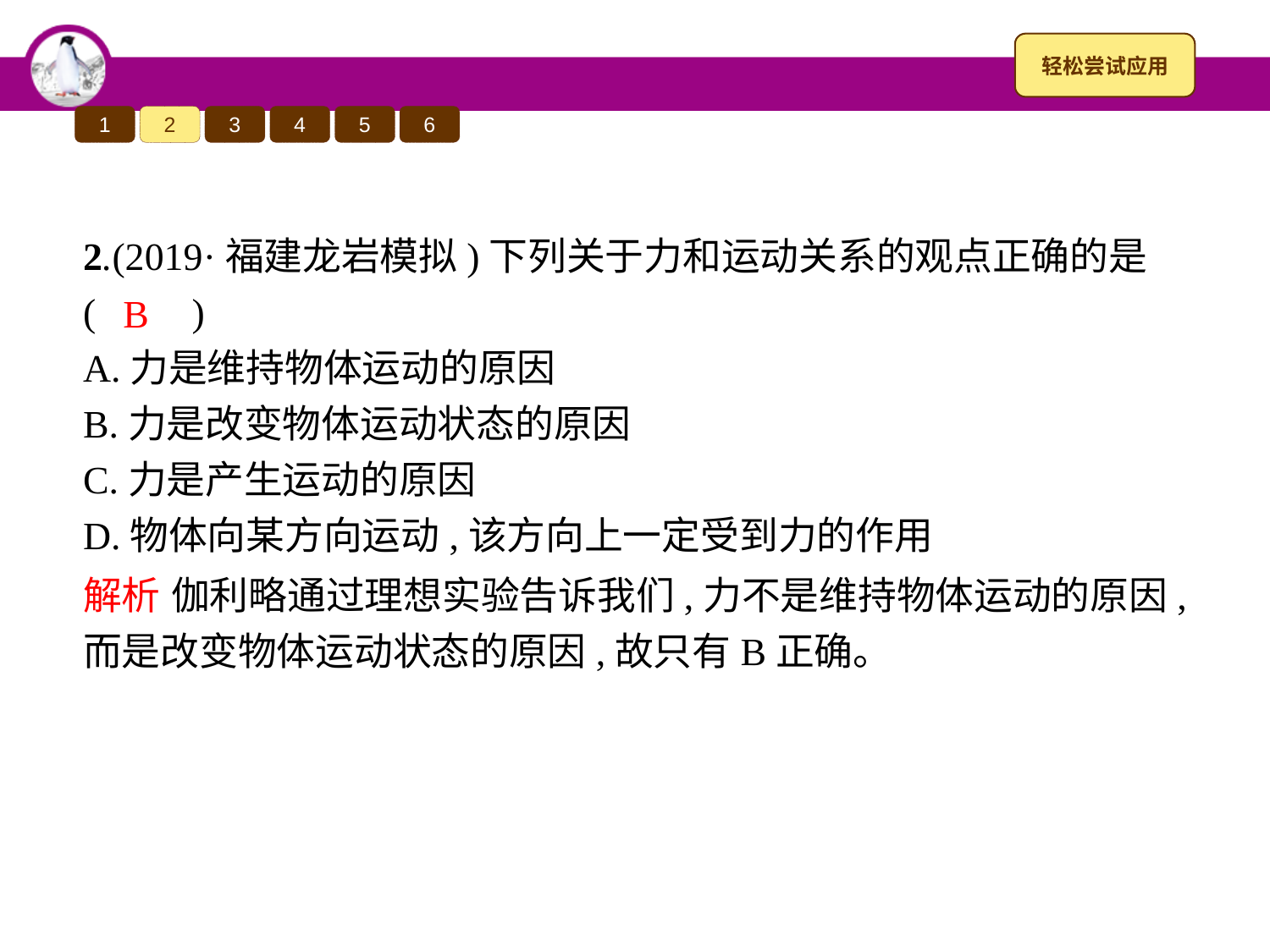

1
2
3
4
5
6
2.(2019·福建龙岩模拟)下列关于力和运动关系的观点正确的是(　　)
A.力是维持物体运动的原因
B.力是改变物体运动状态的原因
C.力是产生运动的原因
D.物体向某方向运动,该方向上一定受到力的作用
B
解析 伽利略通过理想实验告诉我们,力不是维持物体运动的原因,而是改变物体运动状态的原因,故只有B正确。